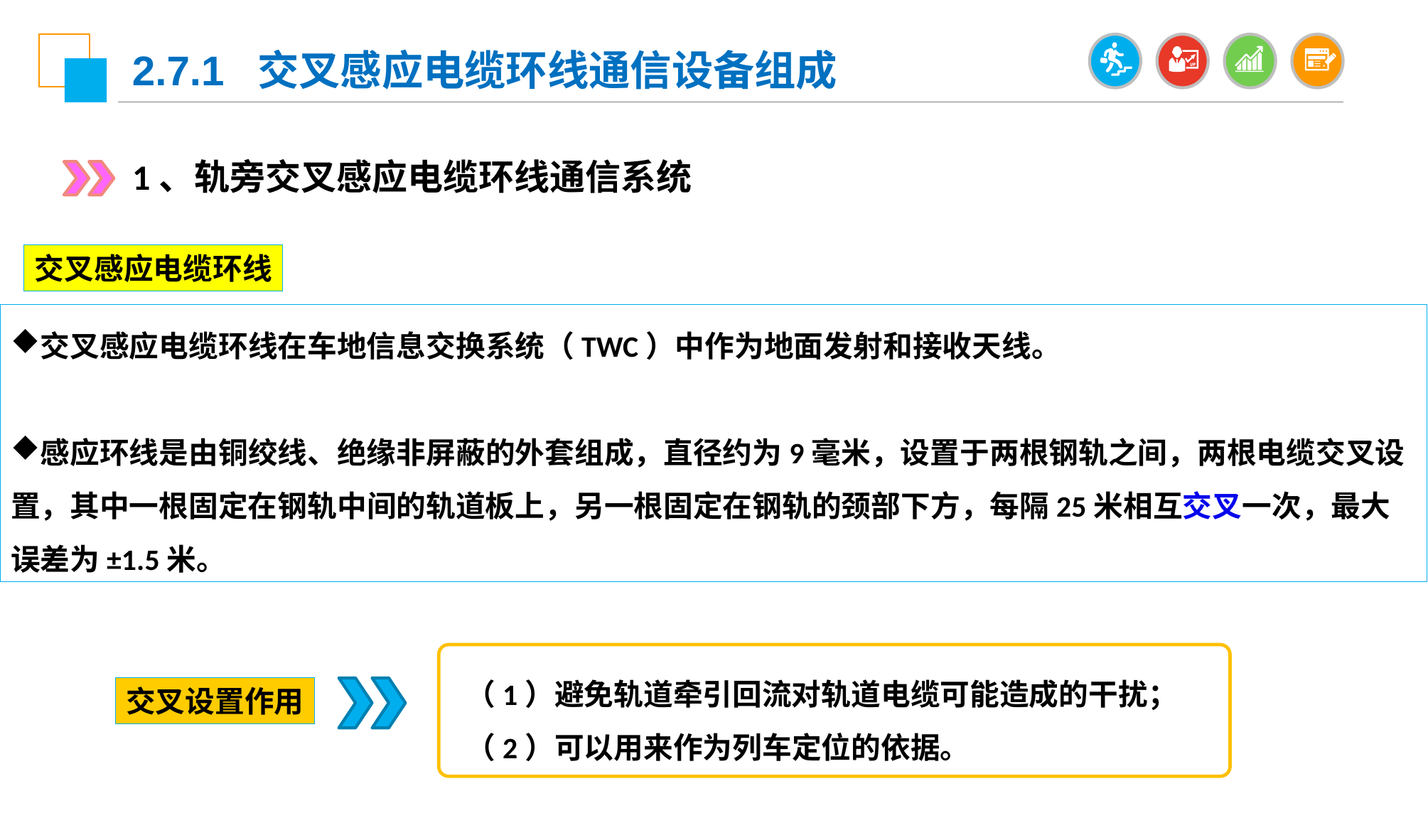

2.7.1  交叉感应电缆环线通信设备组成

1、轨旁交叉感应电缆环线通信系统

交叉感应电缆环线
交叉感应电缆环线在车地信息交换系统（TWC）中作为地面发射和接收天线。

感应环线是由铜绞线、绝缘非屏蔽的外套组成，直径约为9毫米，设置于两根钢轨之间，两根电缆交叉设置，其中一根固定在钢轨中间的轨道板上，另一根固定在钢轨的颈部下方，每隔25米相互交叉一次，最大误差为±1.5米。

（1）避免轨道牵引回流对轨道电缆可能造成的干扰；
（2）可以用来作为列车定位的依据。
交叉设置作用